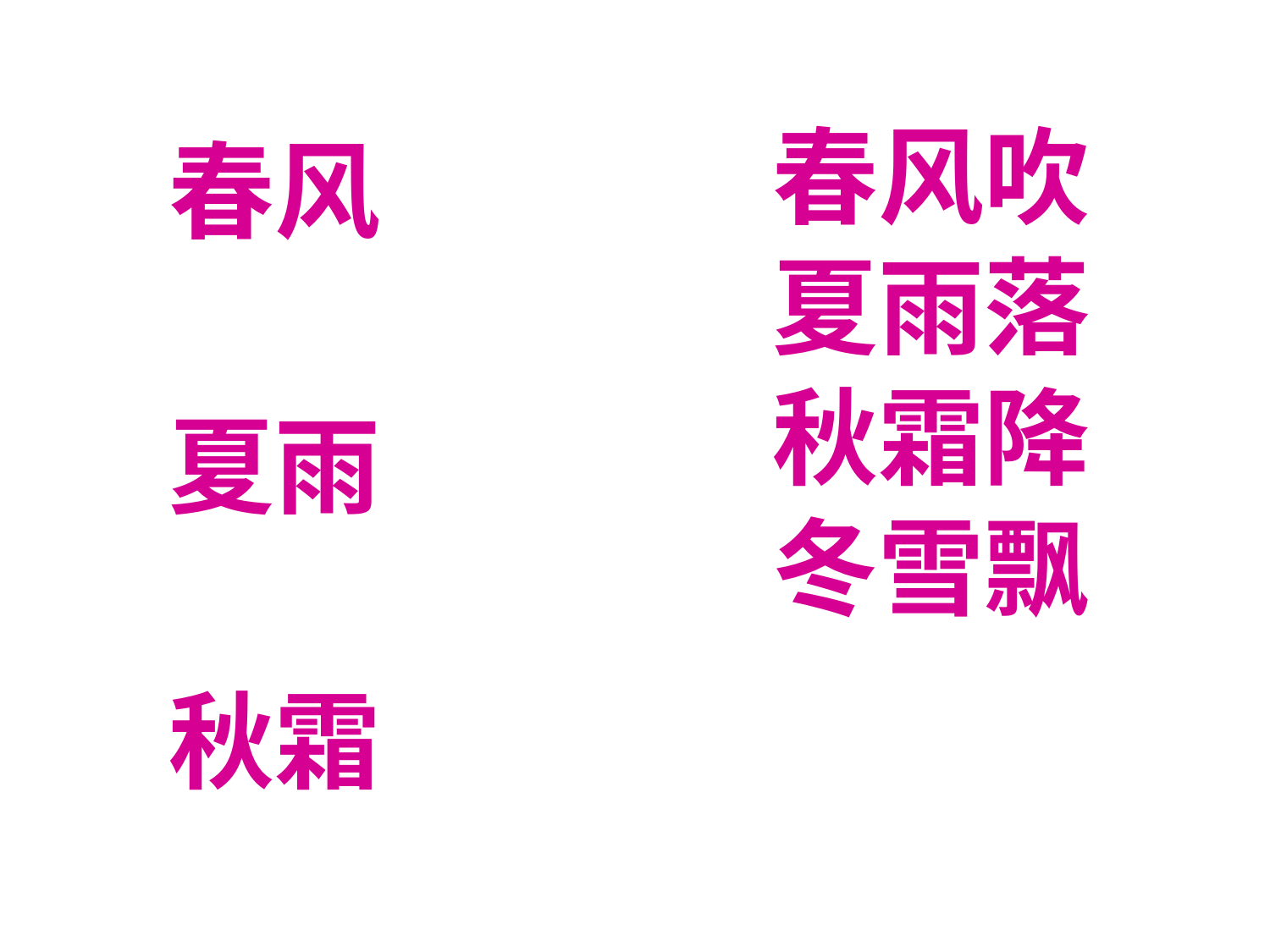

春风吹
  夏雨落
  秋霜降
  冬雪飘
春风
夏雨
秋霜
冬雪